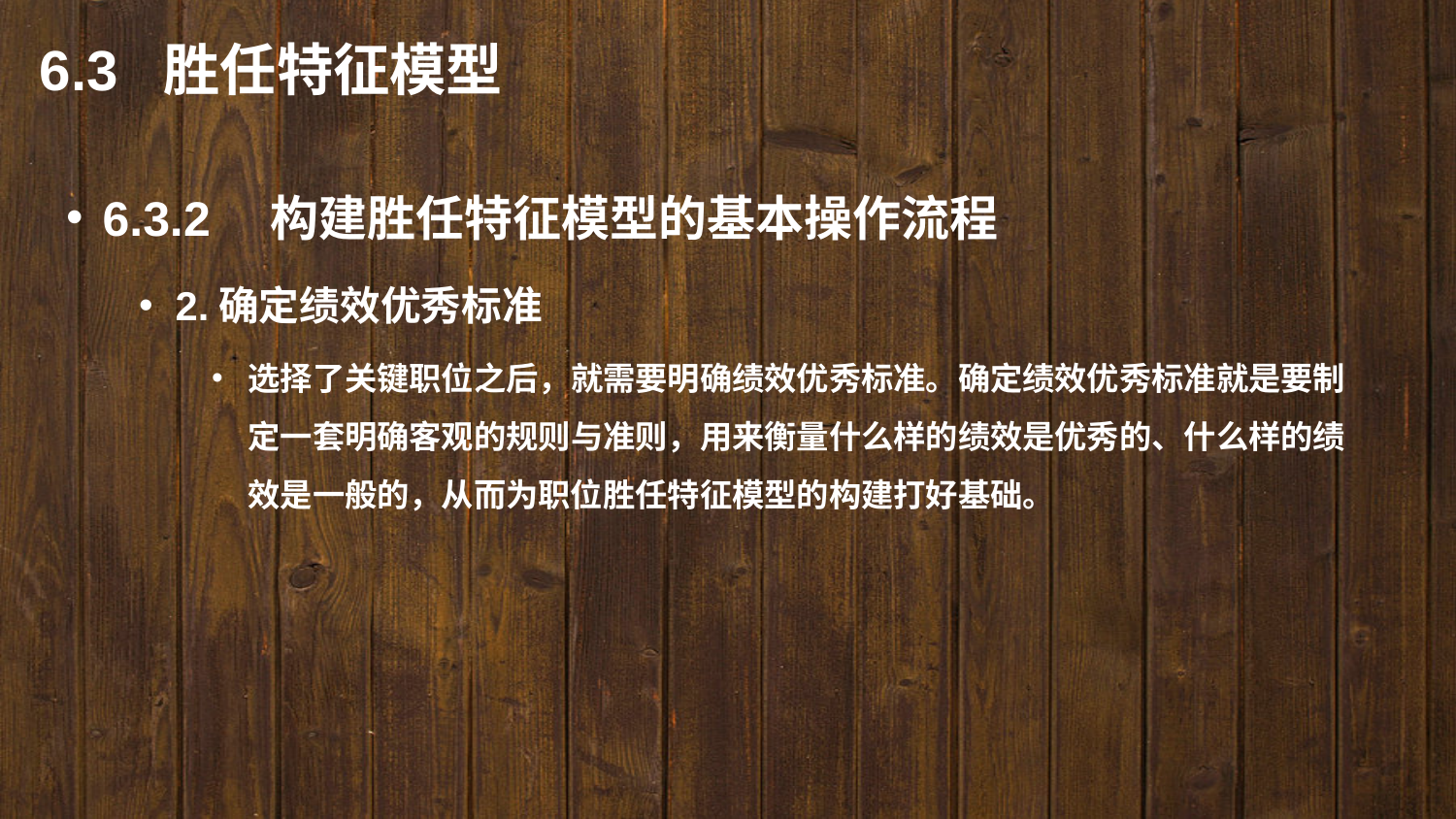

6.3  胜任特征模型
6.3.2　构建胜任特征模型的基本操作流程
2.确定绩效优秀标准
选择了关键职位之后，就需要明确绩效优秀标准。确定绩效优秀标准就是要制定一套明确客观的规则与准则，用来衡量什么样的绩效是优秀的、什么样的绩效是一般的，从而为职位胜任特征模型的构建打好基础。